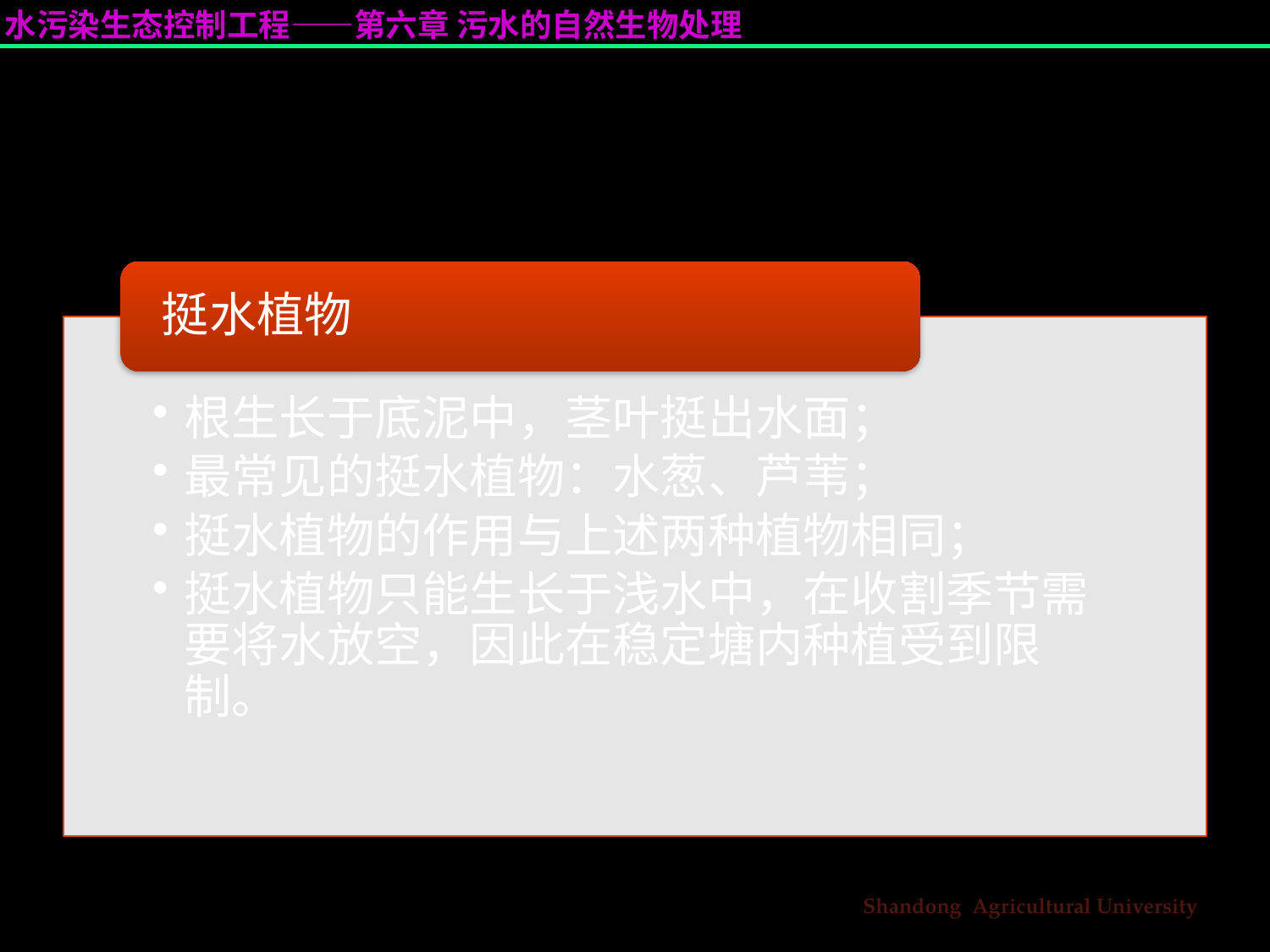

根生长于底泥中，茎叶挺出水面；
最常见的挺水植物：水葱、芦苇；
挺水植物的作用与上述两种植物相同；
挺水植物只能生长于浅水中，在收割季节需要将水放空，因此在稳定塘内种植受到限制。
挺水植物